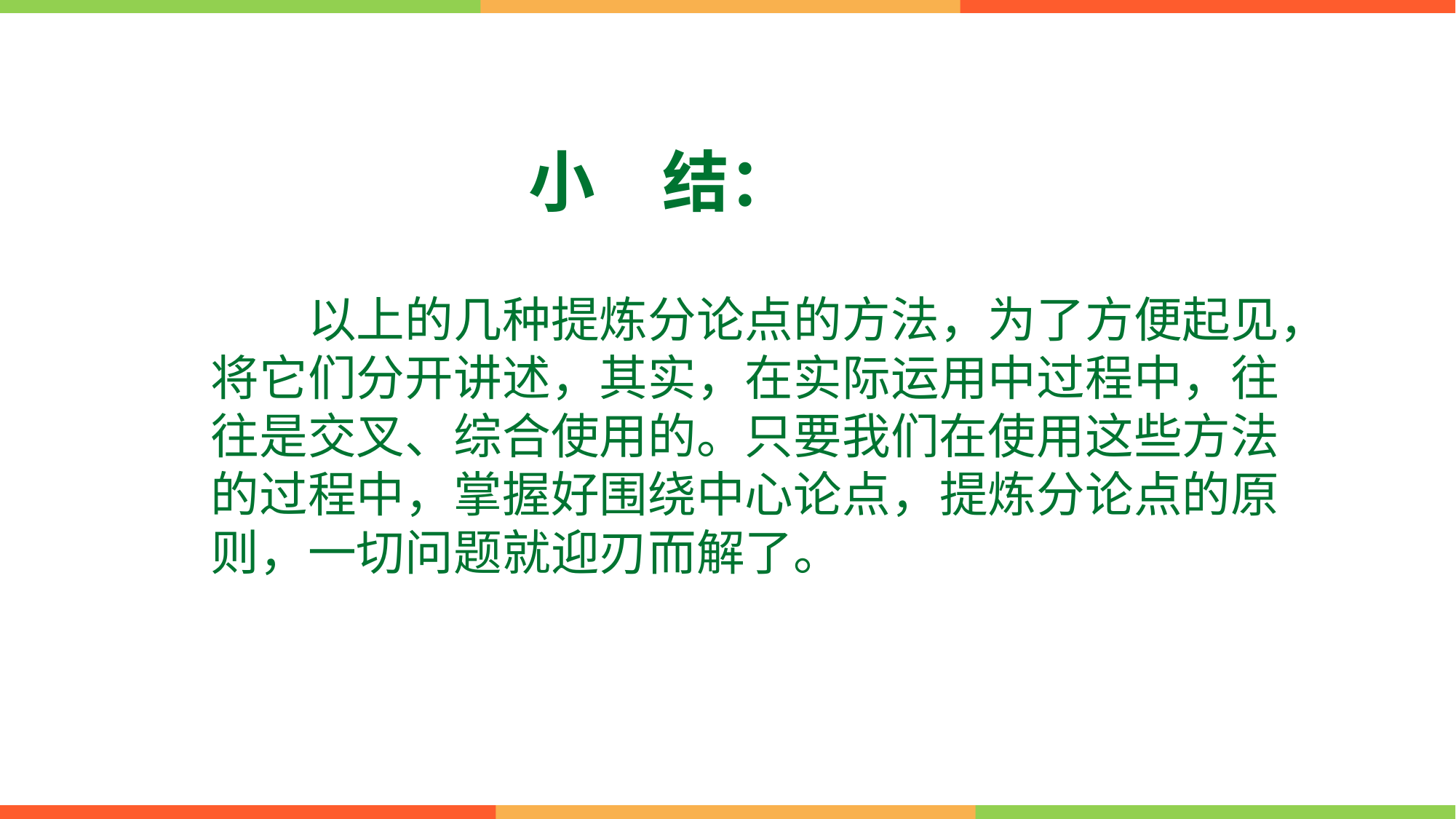

小　结：
　　以上的几种提炼分论点的方法，为了方便起见，将它们分开讲述，其实，在实际运用中过程中，往往是交叉、综合使用的。只要我们在使用这些方法的过程中，掌握好围绕中心论点，提炼分论点的原则，一切问题就迎刃而解了。